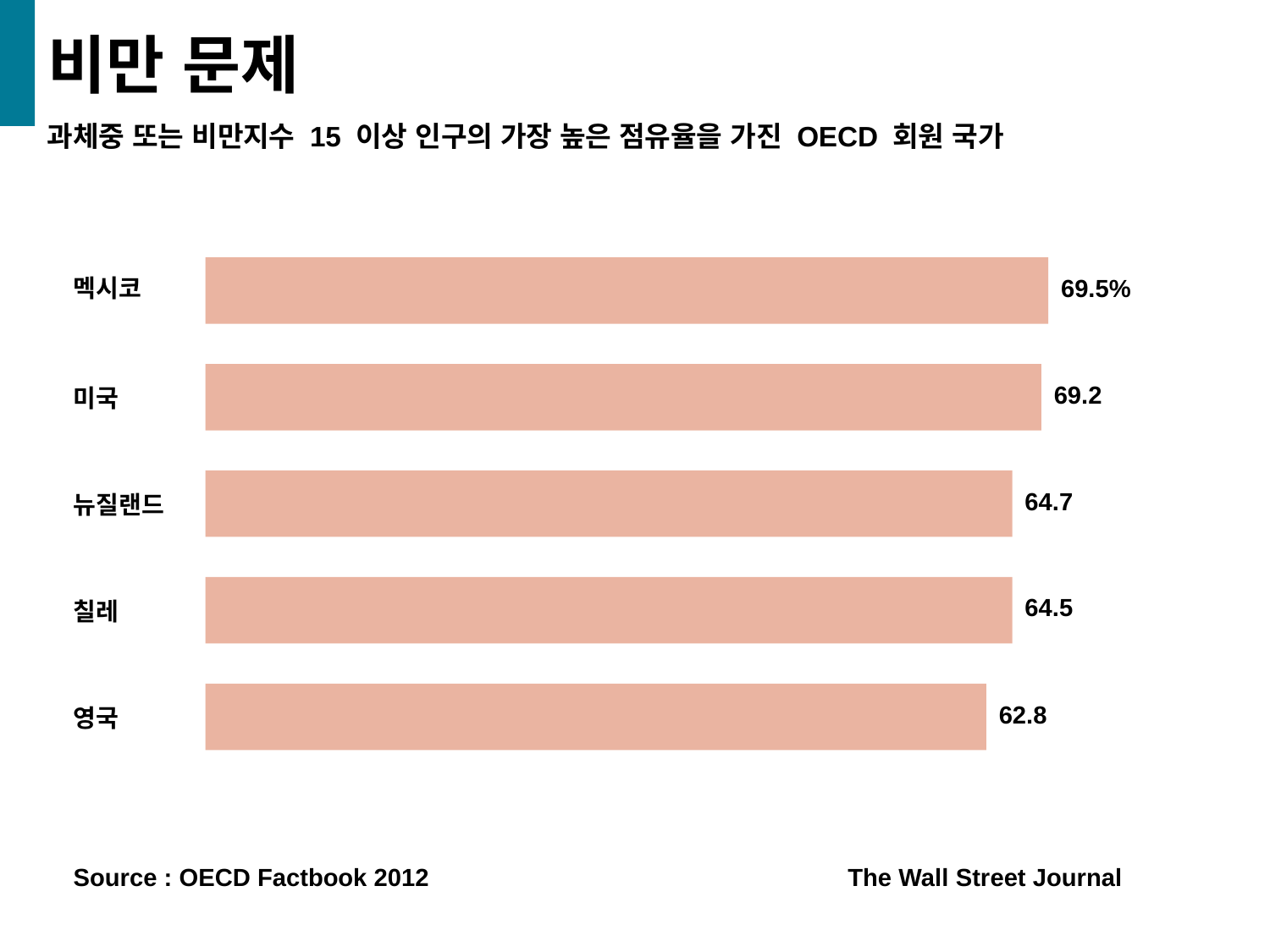

# 비만 문제
과체중 또는 비만지수 15 이상 인구의 가장 높은 점유율을 가진 OECD 회원 국가

멕시코
69.5%

69.2
미국

64.7
뉴질랜드

64.5
칠레

62.8
영국
Source : OECD Factbook 2012
The Wall Street Journal